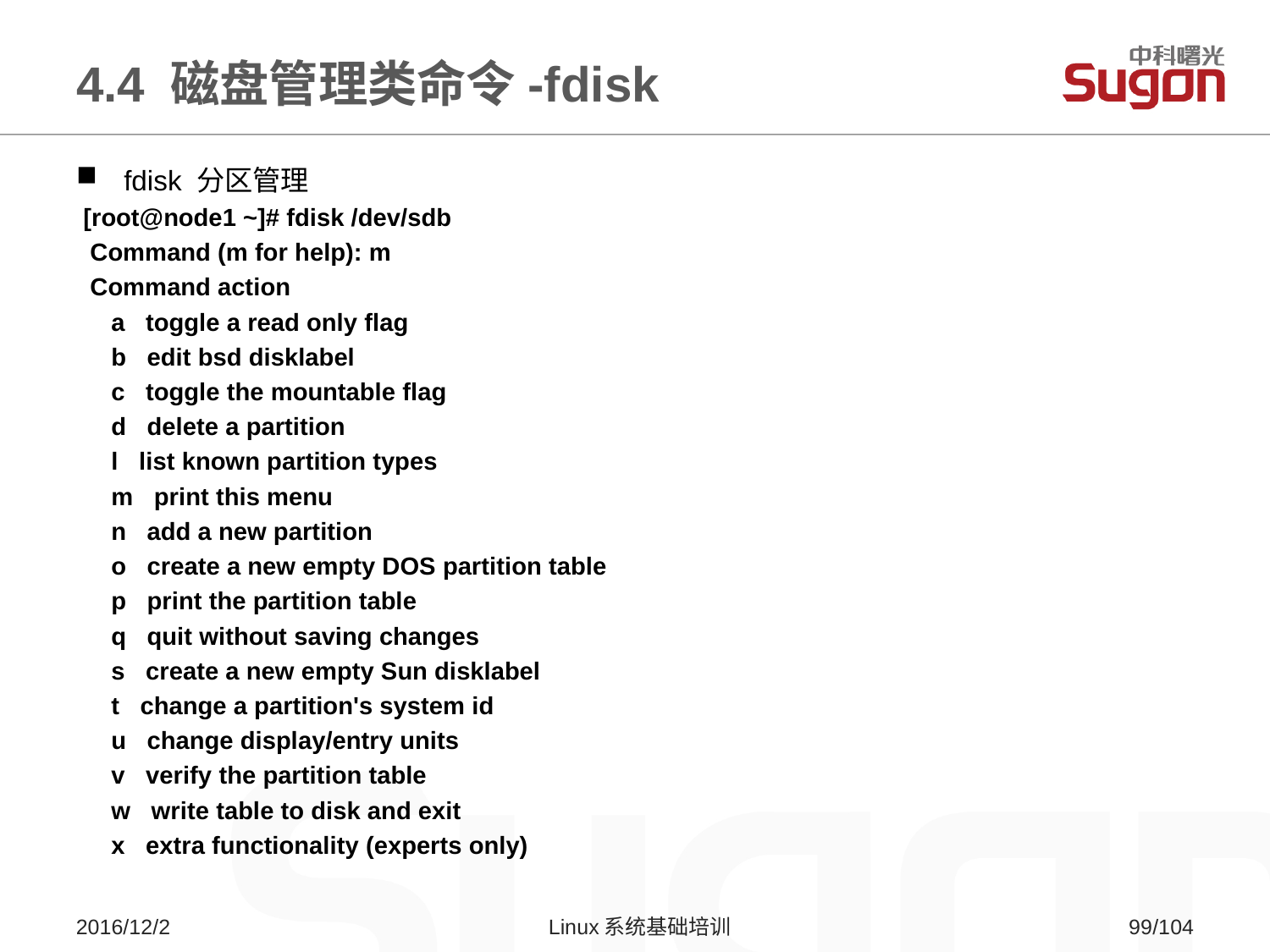

# 4.4 磁盘管理类命令-fdisk
fdisk 分区管理
 [root@node1 ~]# fdisk /dev/sdb
  Command (m for help): m
  Command action
     a   toggle a read only flag
     b   edit bsd disklabel
     c   toggle the mountable flag
     d   delete a partition
     l   list known partition types
     m   print this menu
     n   add a new partition
     o   create a new empty DOS partition table
     p   print the partition table
     q   quit without saving changes
     s   create a new empty Sun disklabel
     t   change a partition's system id
     u   change display/entry units
     v   verify the partition table
     w   write table to disk and exit
     x   extra functionality (experts only)